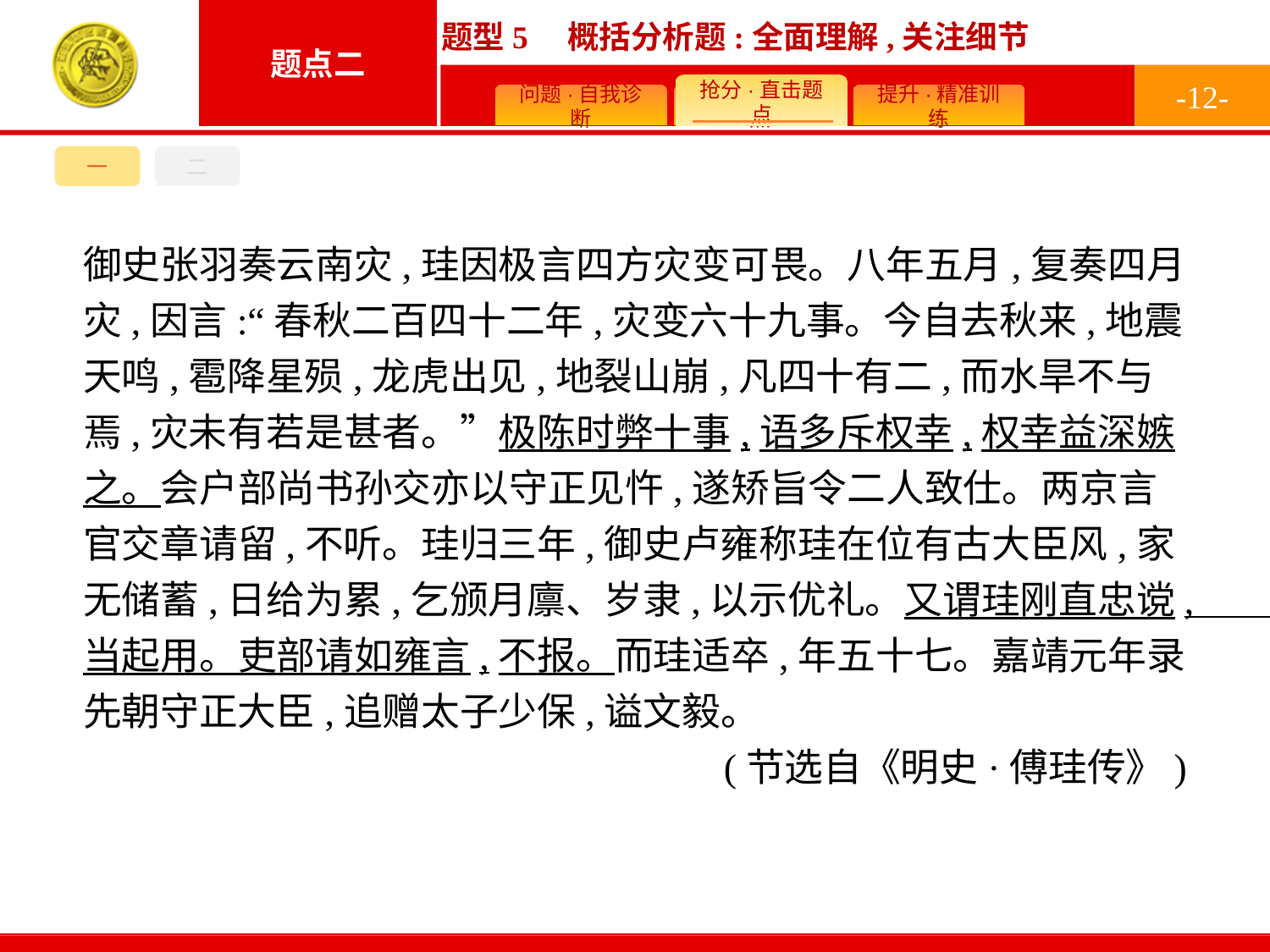

-12-
一
二
御史张羽奏云南灾,珪因极言四方灾变可畏。八年五月,复奏四月灾,因言:“春秋二百四十二年,灾变六十九事。今自去秋来,地震天鸣,雹降星殒,龙虎出见,地裂山崩,凡四十有二,而水旱不与焉,灾未有若是甚者。”极陈时弊十事,语多斥权幸,权幸益深嫉之。会户部尚书孙交亦以守正见忤,遂矫旨令二人致仕。两京言官交章请留,不听。珪归三年,御史卢雍称珪在位有古大臣风,家无储蓄,日给为累,乞颁月廪、岁隶,以示优礼。又谓珪刚直忠谠,当起用。吏部请如雍言,不报。而珪适卒,年五十七。嘉靖元年录先朝守正大臣,追赠太子少保,谥文毅。
(节选自《明史·傅珪传》)